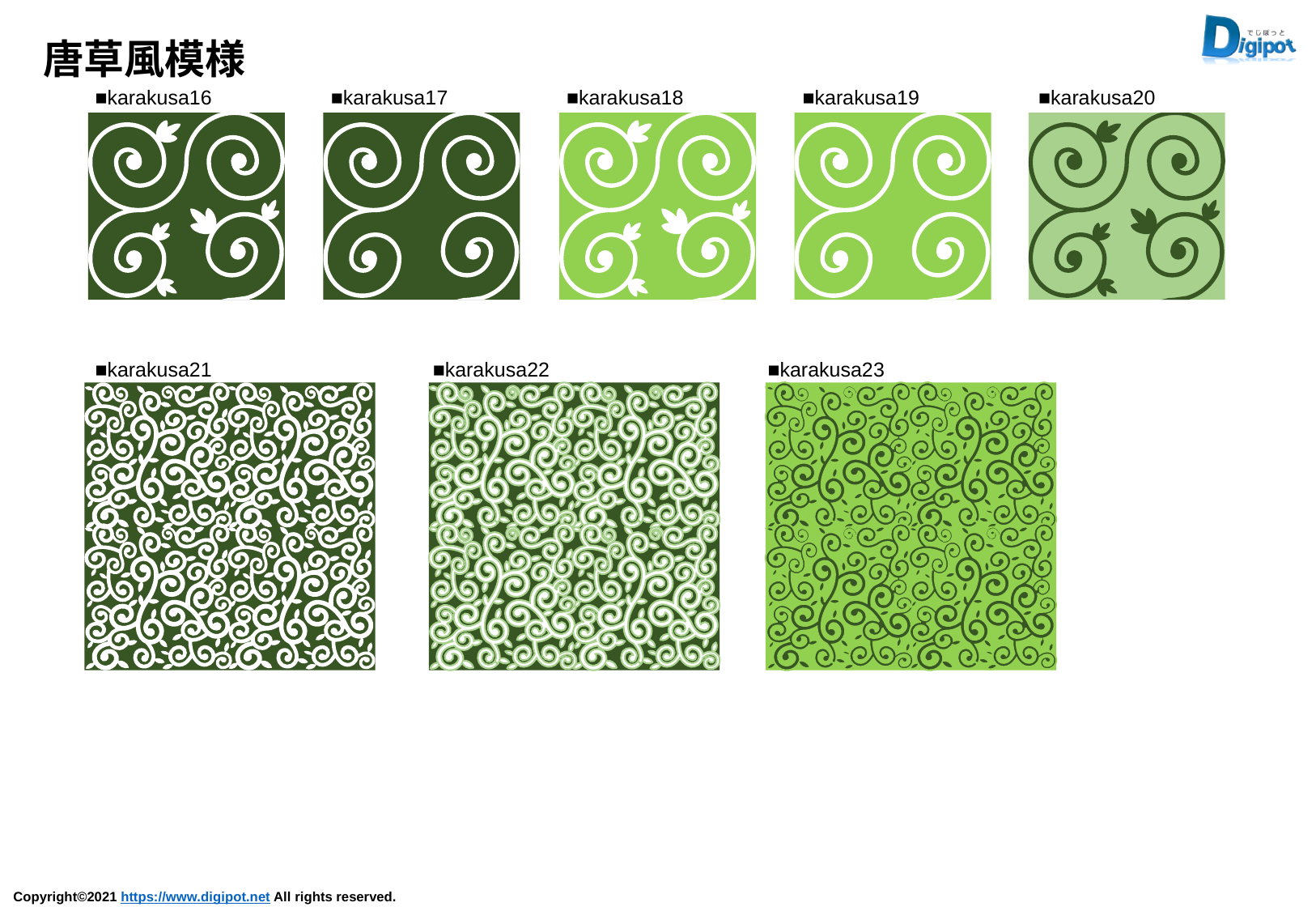

唐草風模様
■karakusa16
■karakusa17
■karakusa18
■karakusa19
■karakusa20

■karakusa21
■karakusa22
■karakusa23